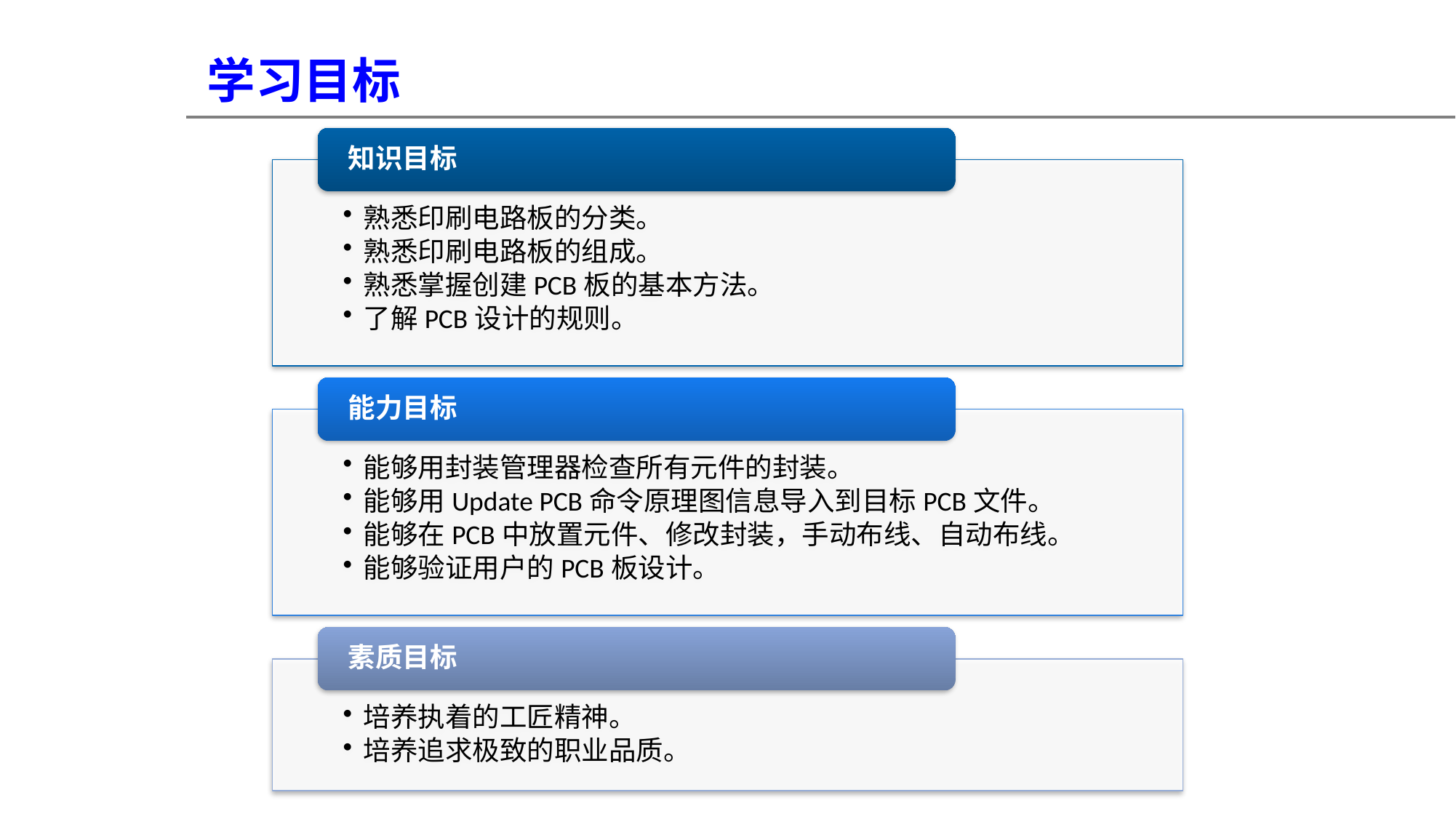

学习目标
熟悉印刷电路板的分类。
熟悉印刷电路板的组成。
熟悉掌握创建PCB板的基本方法。
了解PCB设计的规则。
知识目标
能够用封装管理器检查所有元件的封装。
能够用Update PCB命令原理图信息导入到目标PCB文件。
能够在PCB中放置元件、修改封装，手动布线、自动布线。
能够验证用户的PCB板设计。
能力目标
培养执着的工匠精神。
培养追求极致的职业品质。
素质目标